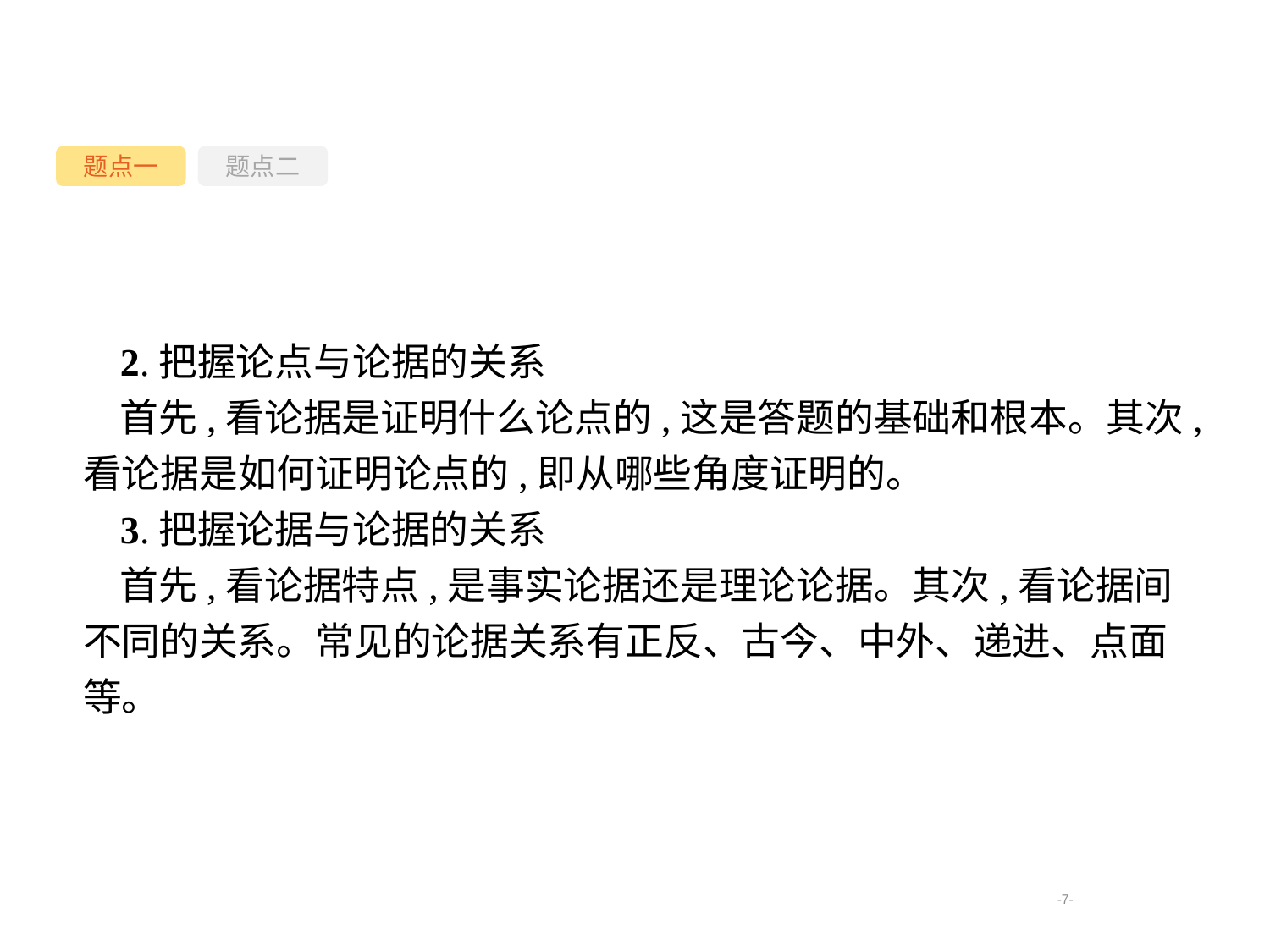

题点一
题点二
2.把握论点与论据的关系
首先,看论据是证明什么论点的,这是答题的基础和根本。其次,看论据是如何证明论点的,即从哪些角度证明的。
3.把握论据与论据的关系
首先,看论据特点,是事实论据还是理论论据。其次,看论据间不同的关系。常见的论据关系有正反、古今、中外、递进、点面等。
-7-